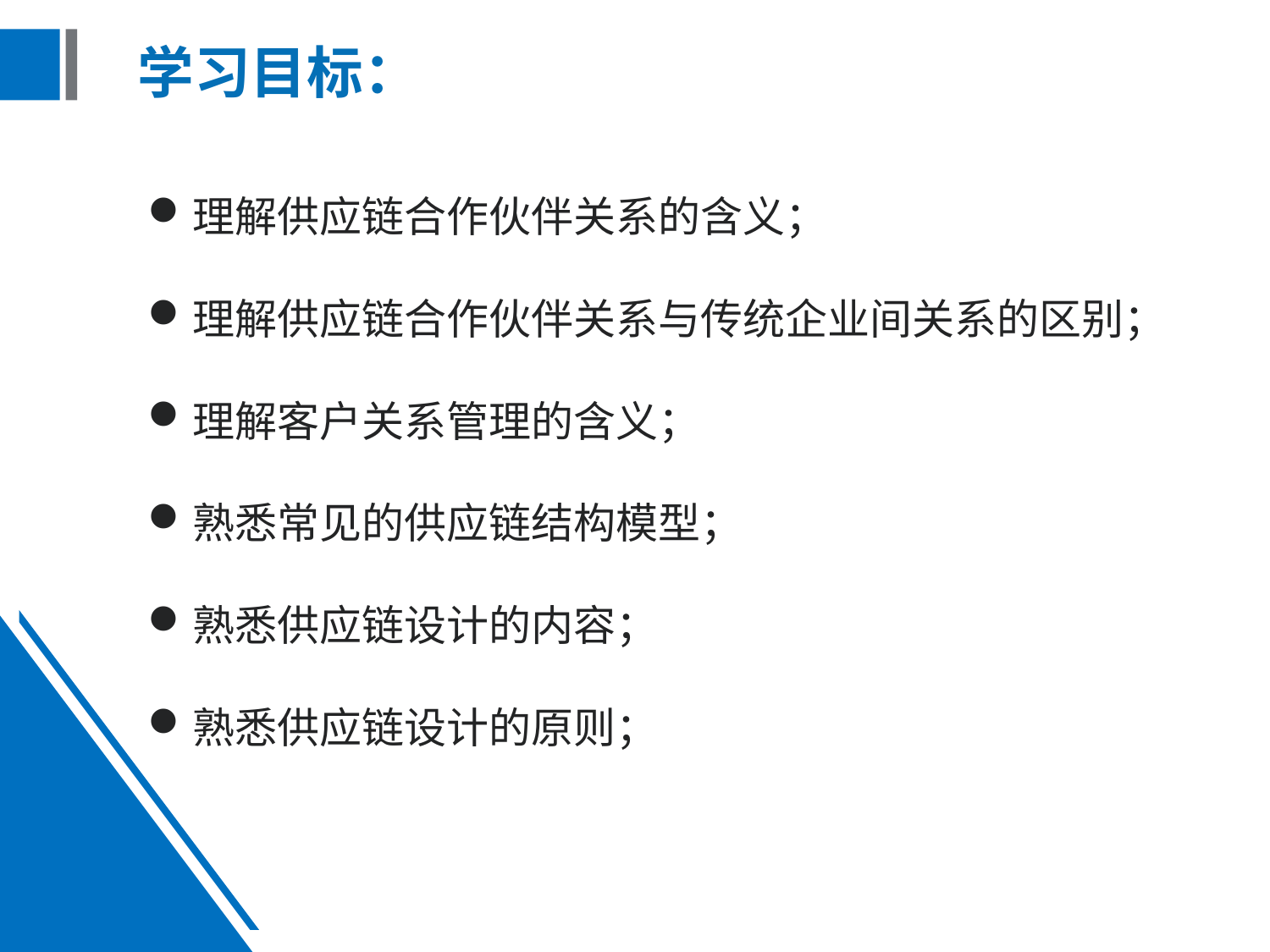

# 学习目标：
理解供应链合作伙伴关系的含义；
理解供应链合作伙伴关系与传统企业间关系的区别；
理解客户关系管理的含义；
熟悉常见的供应链结构模型；
熟悉供应链设计的内容；
熟悉供应链设计的原则；